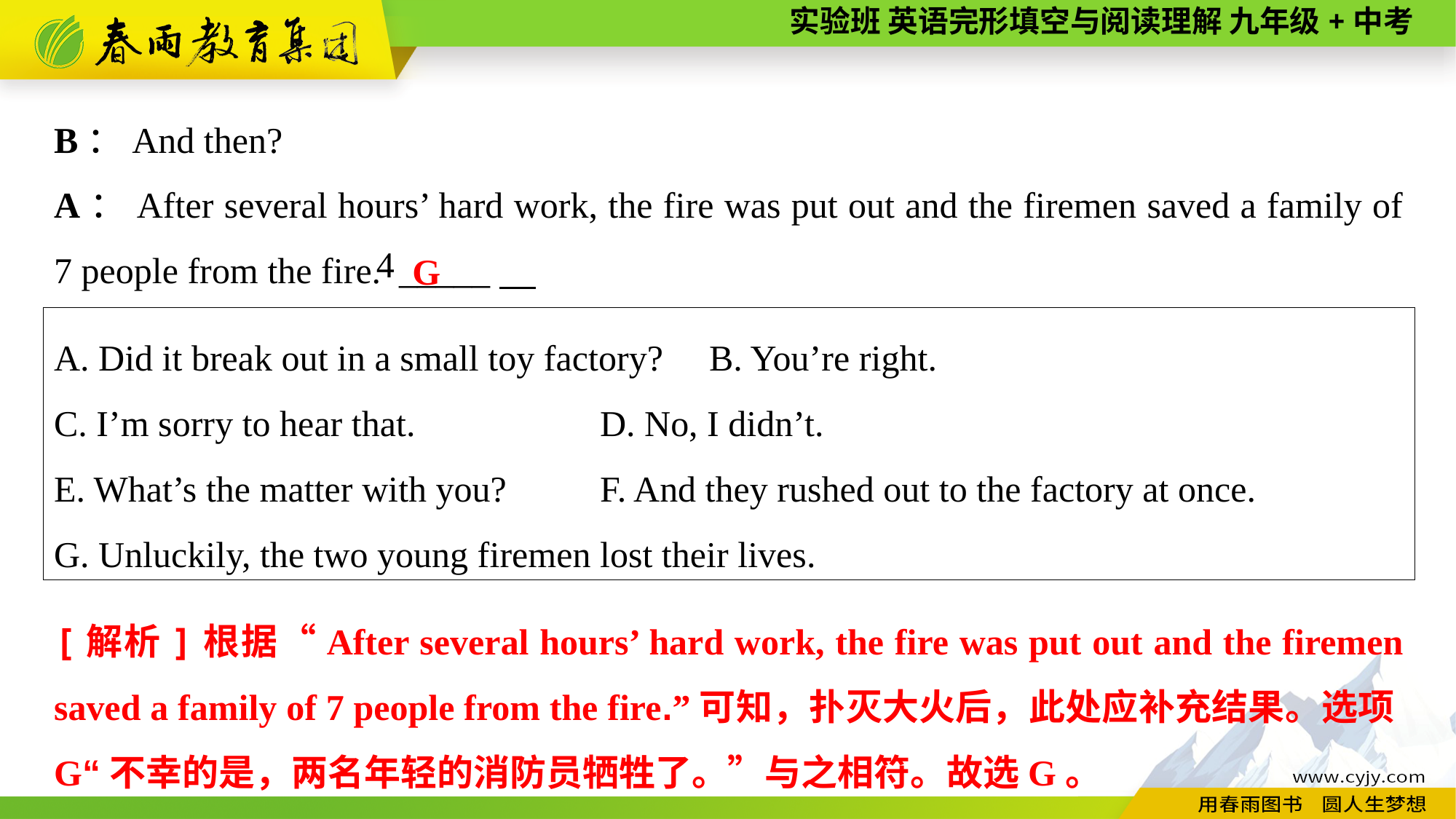

B：And then?
A：After several hours’ hard work, the fire was put out and the firemen saved a family of 7 people from the fire.  _____
G
4
A. Did it break out in a small toy factory?	B. You’re right.
C. I’m sorry to hear that.		D. No, I didn’t.
E. What’s the matter with you?	F. And they rushed out to the factory at once.
G. Unluckily, the two young firemen lost their lives.
[解析]根据“After several hours’ hard work, the fire was put out and the firemen saved a family of 7 people from the fire.”可知，扑灭大火后，此处应补充结果。选项G“不幸的是，两名年轻的消防员牺牲了。”与之相符。故选G。